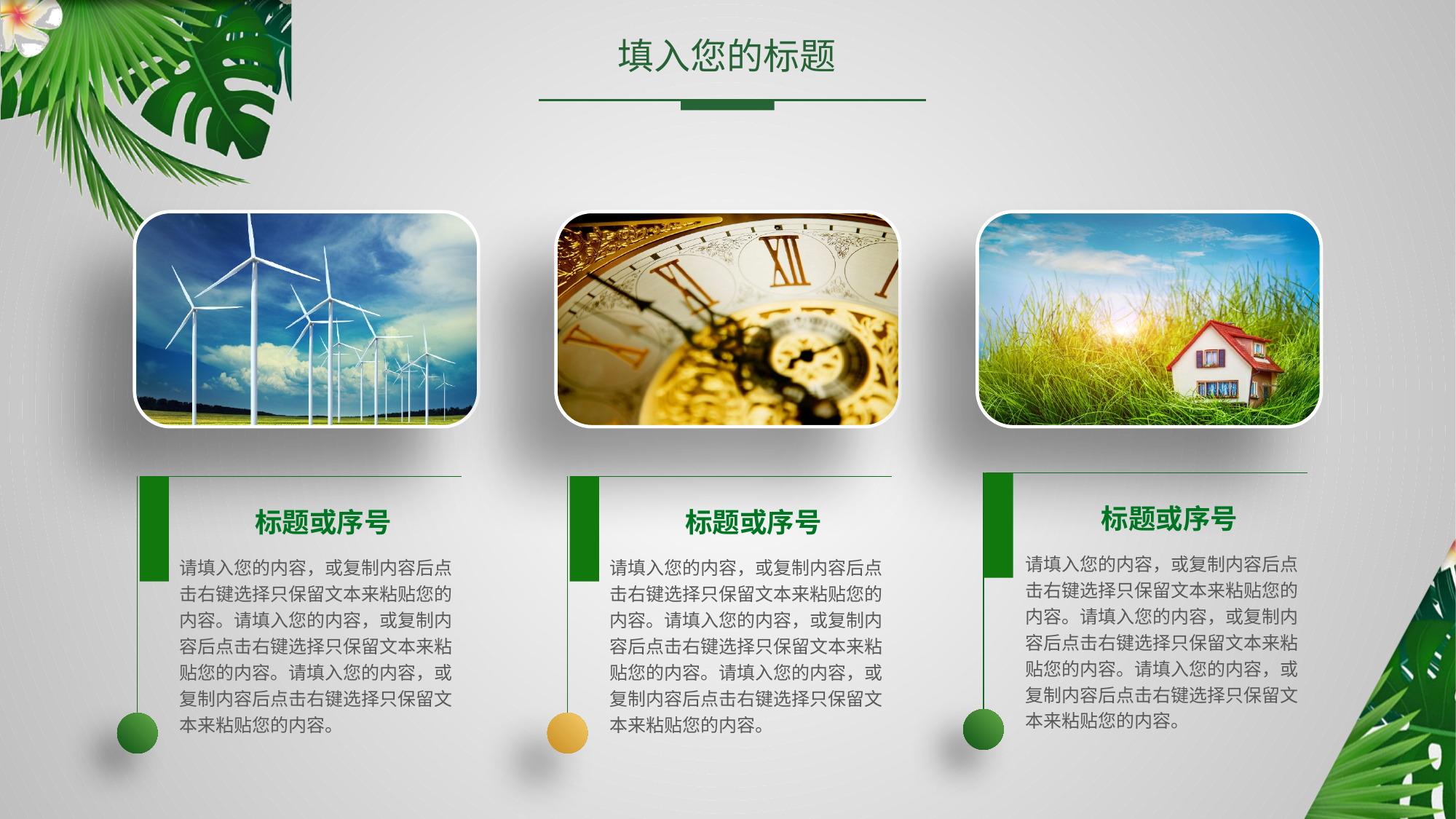

填入您的标题

标题或序号
请填入您的内容，或复制内容后点击右键选择只保留文本来粘贴您的内容。请填入您的内容，或复制内容后点击右键选择只保留文本来粘贴您的内容。请填入您的内容，或复制内容后点击右键选择只保留文本来粘贴您的内容。

标题或序号
请填入您的内容，或复制内容后点击右键选择只保留文本来粘贴您的内容。请填入您的内容，或复制内容后点击右键选择只保留文本来粘贴您的内容。请填入您的内容，或复制内容后点击右键选择只保留文本来粘贴您的内容。

标题或序号
请填入您的内容，或复制内容后点击右键选择只保留文本来粘贴您的内容。请填入您的内容，或复制内容后点击右键选择只保留文本来粘贴您的内容。请填入您的内容，或复制内容后点击右键选择只保留文本来粘贴您的内容。